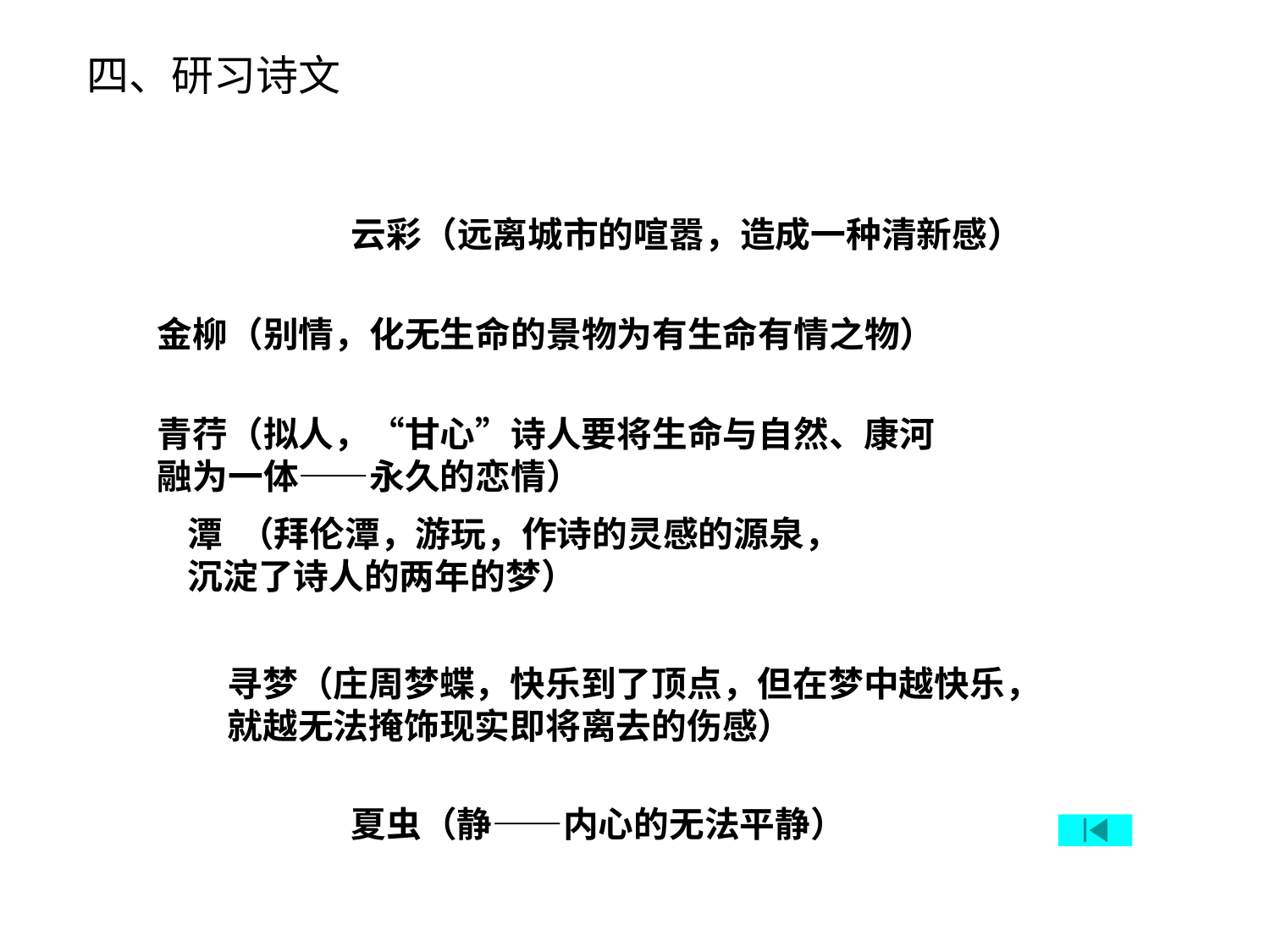

四、研习诗文
云彩（远离城市的喧嚣，造成一种清新感）
金柳（别情，化无生命的景物为有生命有情之物）
青荇（拟人，“甘心”诗人要将生命与自然、康河
融为一体——永久的恋情）
潭  （拜伦潭，游玩，作诗的灵感的源泉，
沉淀了诗人的两年的梦）
寻梦（庄周梦蝶，快乐到了顶点，但在梦中越快乐，
就越无法掩饰现实即将离去的伤感）
夏虫（静——内心的无法平静）